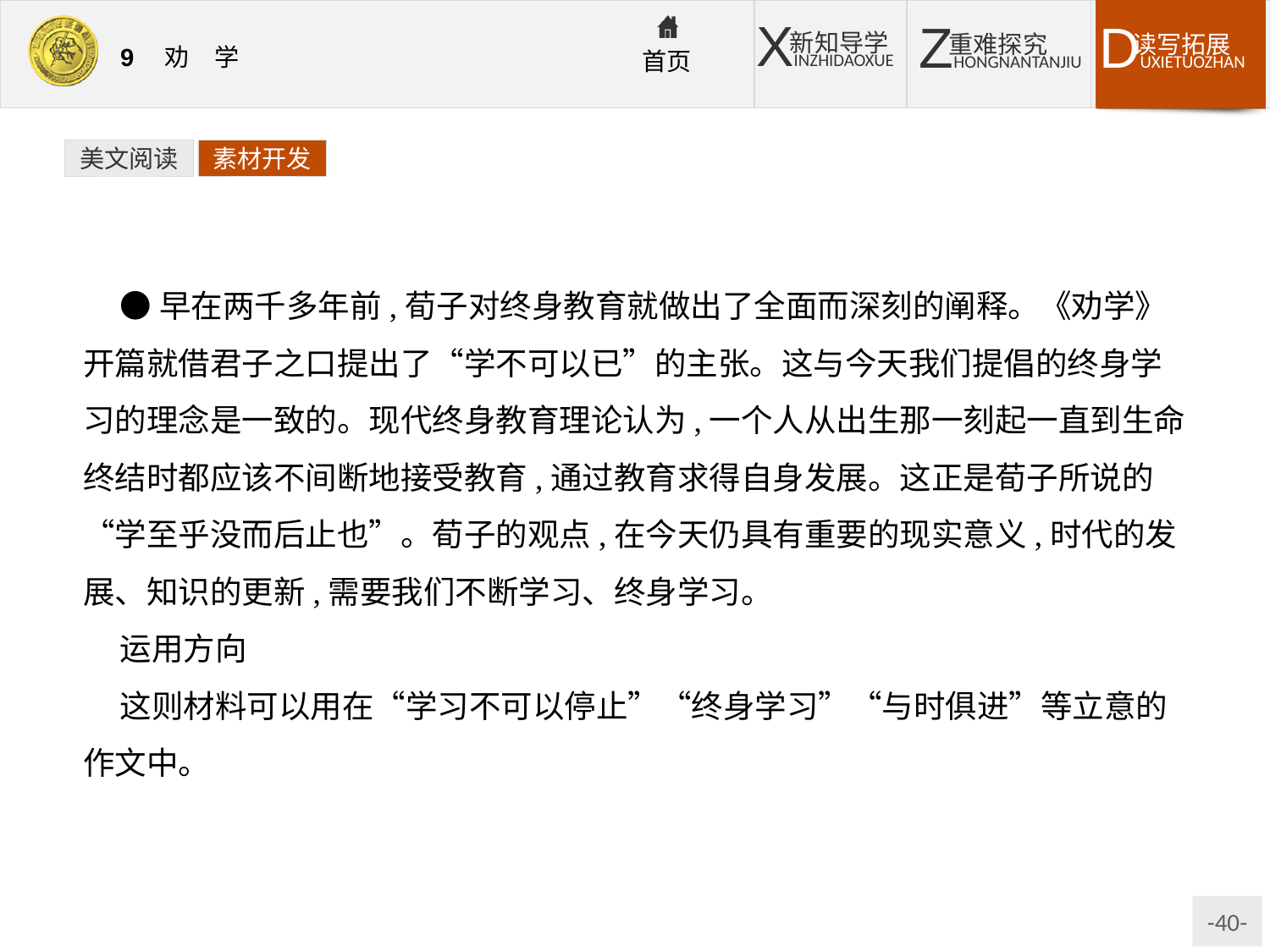

美文阅读
素材开发
●早在两千多年前,荀子对终身教育就做出了全面而深刻的阐释。《劝学》开篇就借君子之口提出了“学不可以已”的主张。这与今天我们提倡的终身学习的理念是一致的。现代终身教育理论认为,一个人从出生那一刻起一直到生命终结时都应该不间断地接受教育,通过教育求得自身发展。这正是荀子所说的“学至乎没而后止也”。荀子的观点,在今天仍具有重要的现实意义,时代的发展、知识的更新,需要我们不断学习、终身学习。
运用方向
这则材料可以用在“学习不可以停止”“终身学习”“与时俱进”等立意的作文中。